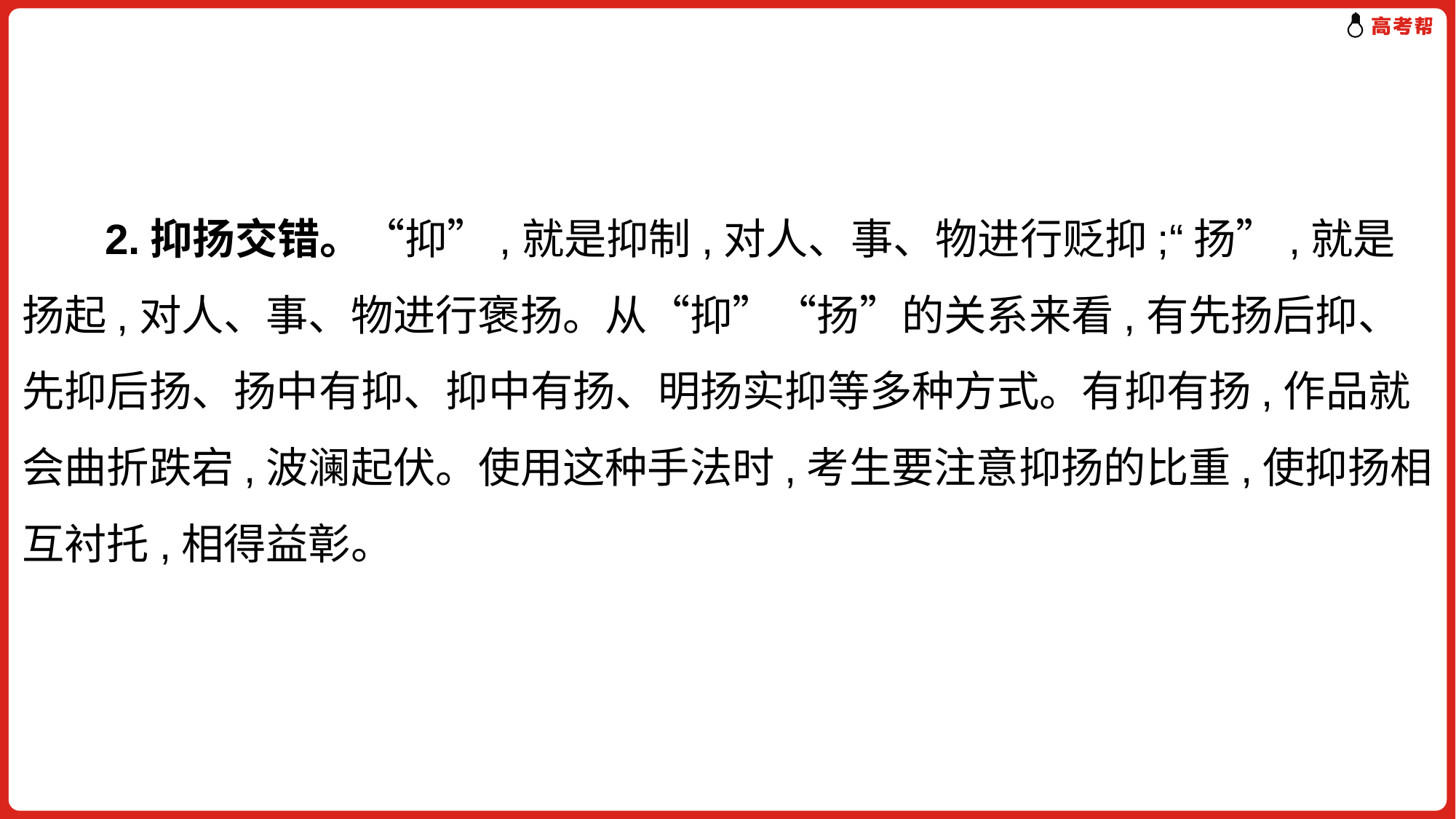

2.抑扬交错。“抑”,就是抑制,对人、事、物进行贬抑;“扬”,就是扬起,对人、事、物进行褒扬。从“抑”“扬”的关系来看,有先扬后抑、先抑后扬、扬中有抑、抑中有扬、明扬实抑等多种方式。有抑有扬,作品就会曲折跌宕,波澜起伏。使用这种手法时,考生要注意抑扬的比重,使抑扬相互衬托,相得益彰。